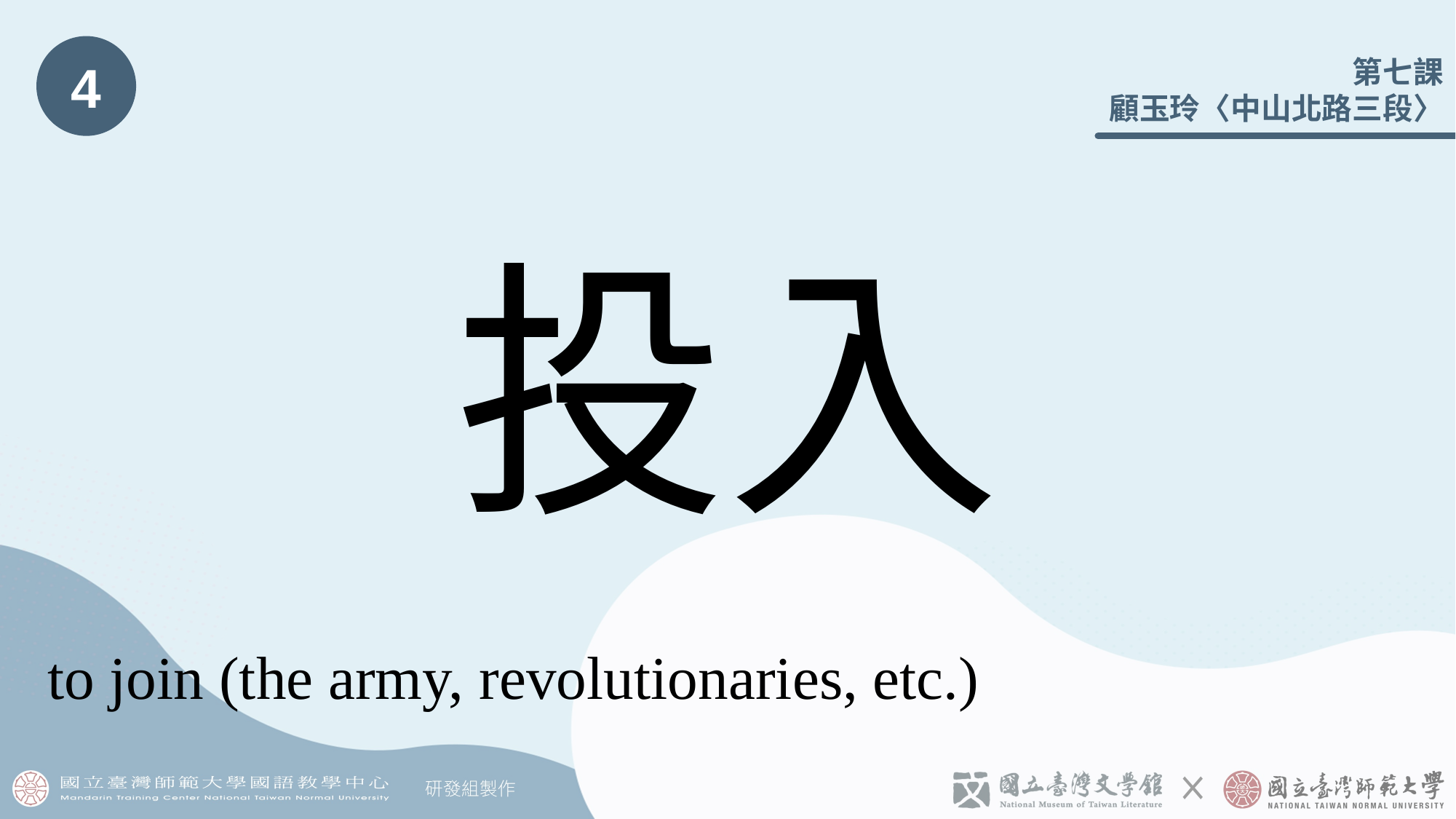

4
# 投入
to join (the army, revolutionaries, etc.)